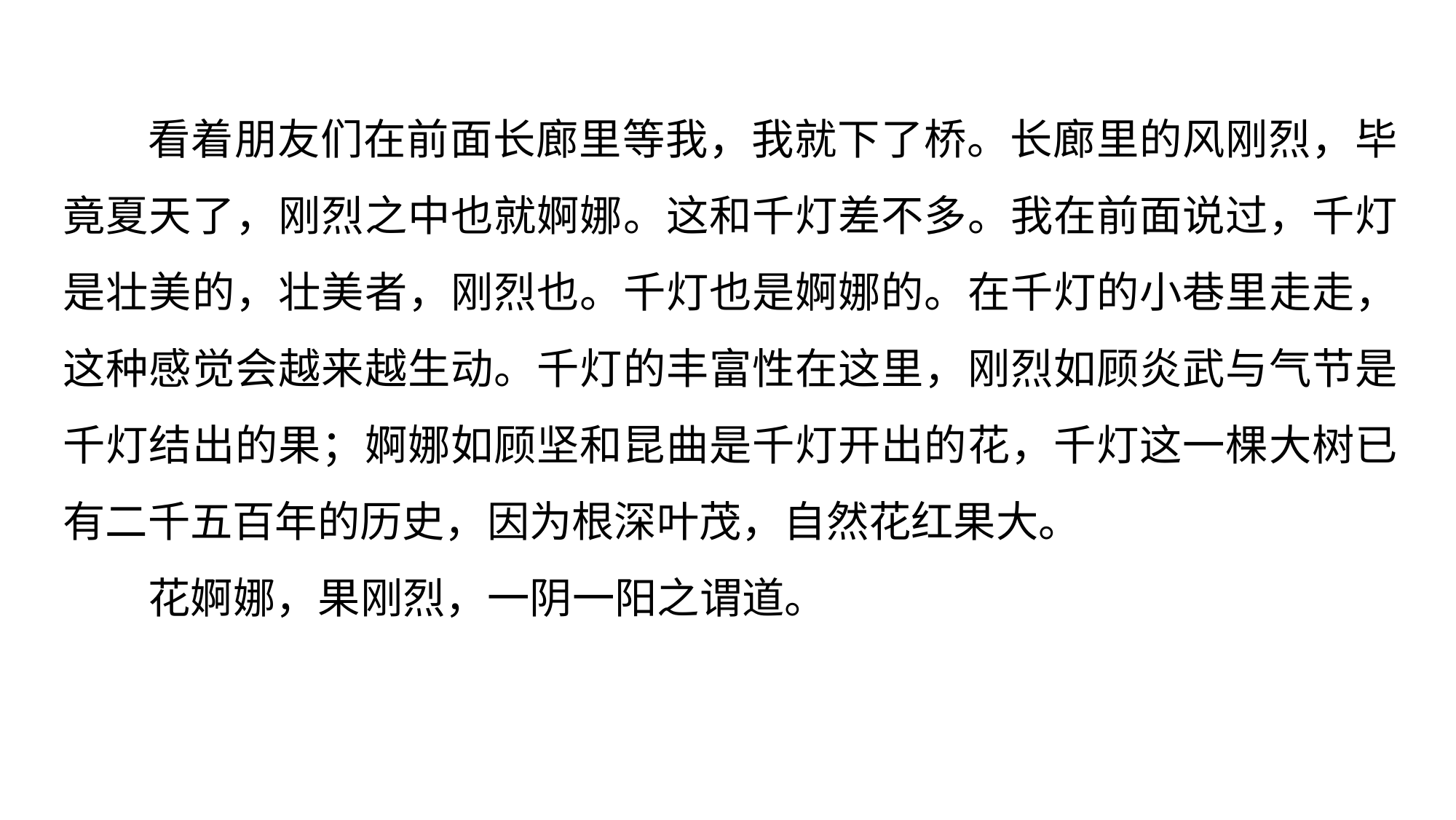

看着朋友们在前面长廊里等我，我就下了桥。长廊里的风刚烈，毕竟夏天了，刚烈之中也就婀娜。这和千灯差不多。我在前面说过，千灯是壮美的，壮美者，刚烈也。千灯也是婀娜的。在千灯的小巷里走走，这种感觉会越来越生动。千灯的丰富性在这里，刚烈如顾炎武与气节是千灯结出的果；婀娜如顾坚和昆曲是千灯开出的花，千灯这一棵大树已有二千五百年的历史，因为根深叶茂，自然花红果大。
花婀娜，果刚烈，一阴一阳之谓道。